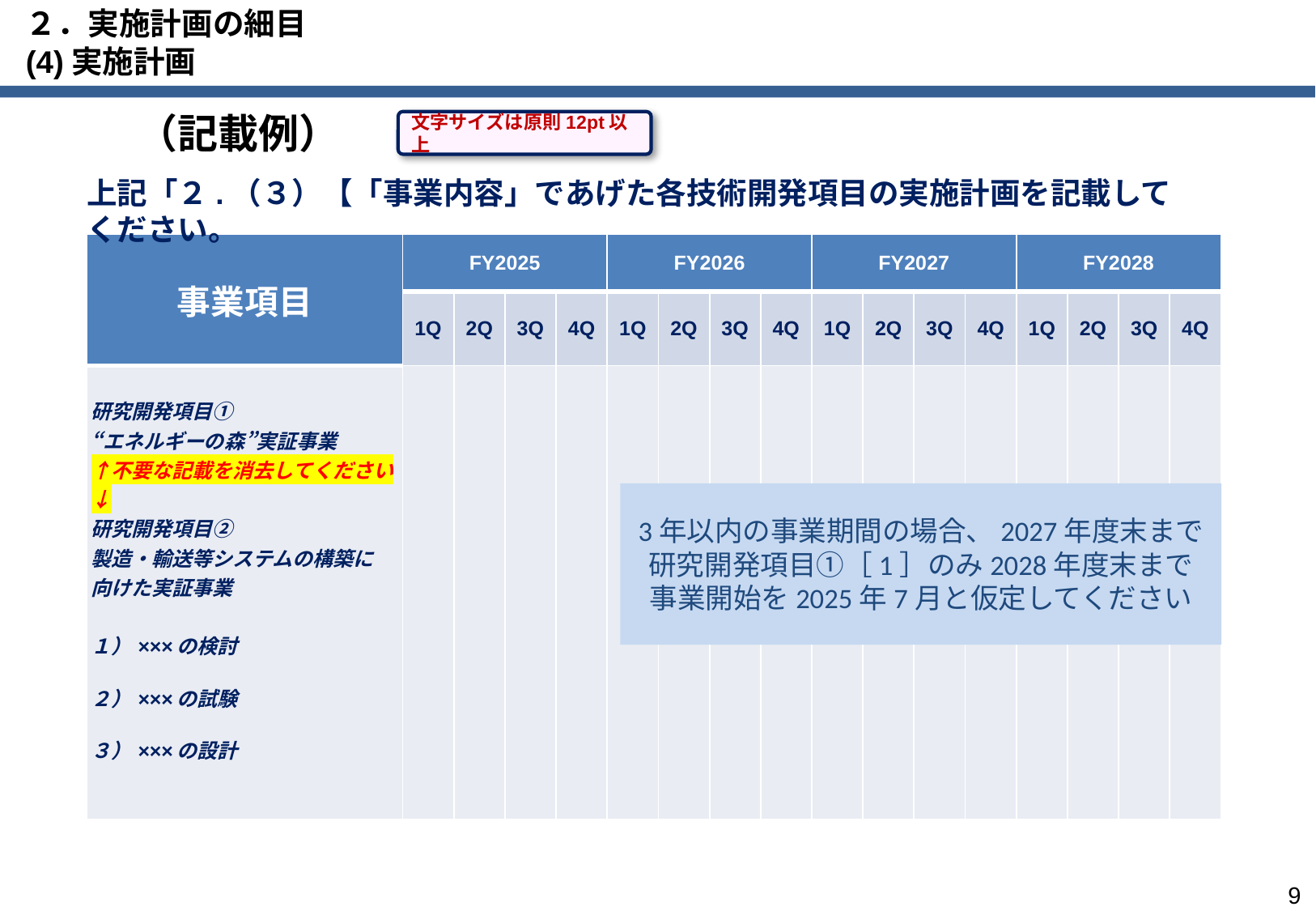

# ２．実施計画の細目 (4)実施計画
（記載例）
文字サイズは原則12pt以上
上記「２.（３）【「事業内容」であげた各技術開発項目の実施計画を記載してください。
| 事業項目 | FY2025 |  |  |  | FY2026 |  |  |  | FY2027 |  |  |  | FY2028 |  |  |  |
| --- | --- | --- | --- | --- | --- | --- | --- | --- | --- | --- | --- | --- | --- | --- | --- | --- |
|  | 1Q | 2Q | 3Q | 4Q | 1Q | 2Q | 3Q | 4Q | 1Q | 2Q | 3Q | 4Q | 1Q | 2Q | 3Q | 4Q |
| 研究開発項目① “エネルギーの森”実証事業 ↑不要な記載を消去してください↓ 研究開発項目② 製造・輸送等システムの構築に 向けた実証事業 １）×××の検討 ２）×××の試験 ３）×××の設計 |  |  |  |  |  |  |  |  |  |  |  |  |  |  |  |  |
3年以内の事業期間の場合、2027年度末まで
研究開発項目①［1］のみ2028年度末まで
事業開始を2025年7月と仮定してください
9